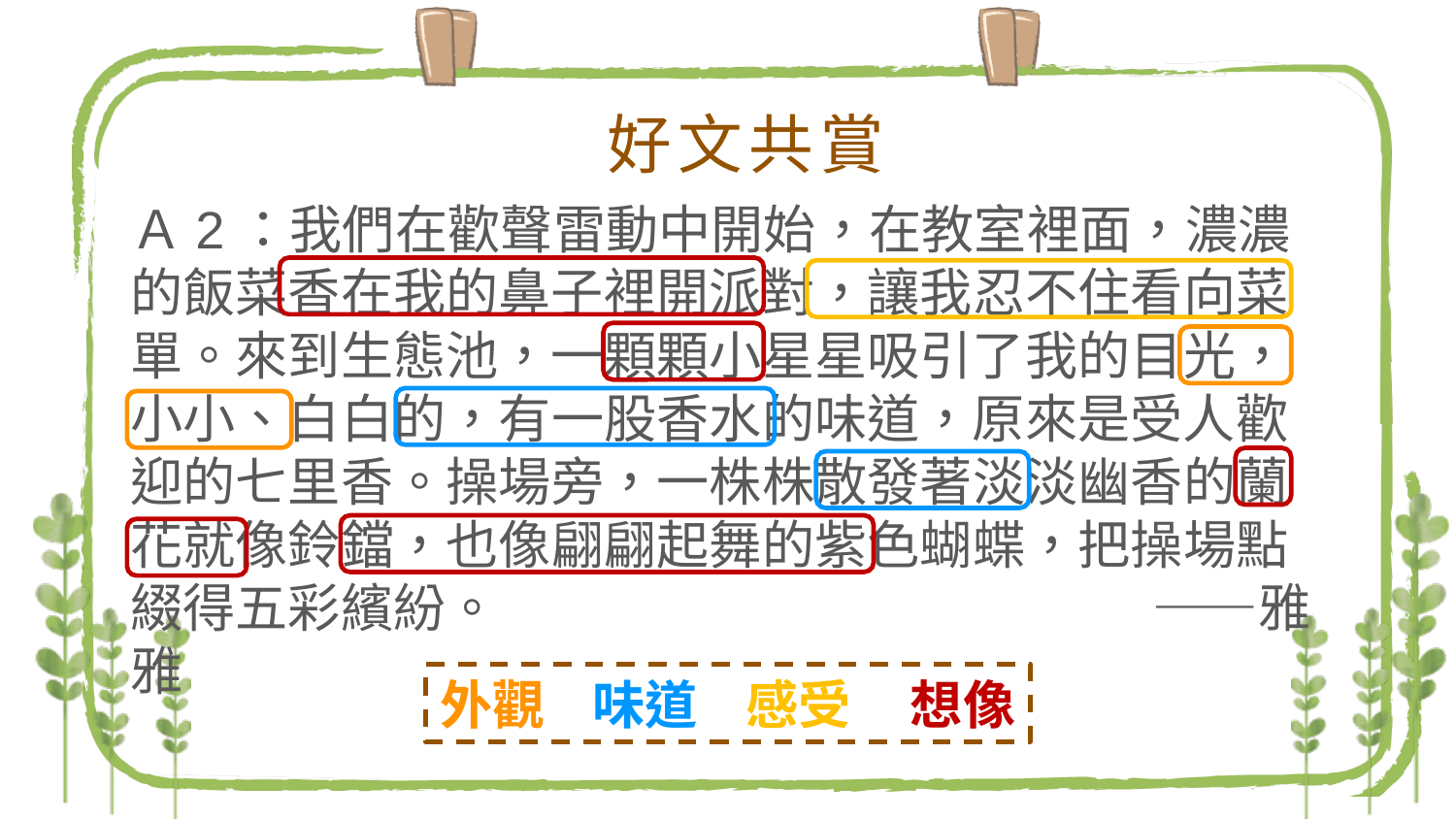

好文共賞
Ａ2：我們在歡聲雷動中開始，在教室裡面，濃濃的飯菜香在我的鼻子裡開派對，讓我忍不住看向菜單。來到生態池，一顆顆小星星吸引了我的目光，小小、白白的，有一股香水的味道，原來是受人歡迎的七里香。操場旁，一株株散發著淡淡幽香的蘭花就像鈴鐺，也像翩翩起舞的紫色蝴蝶，把操場點綴得五彩繽紛。                                                       ——雅雅

外觀    味道    感受     想像